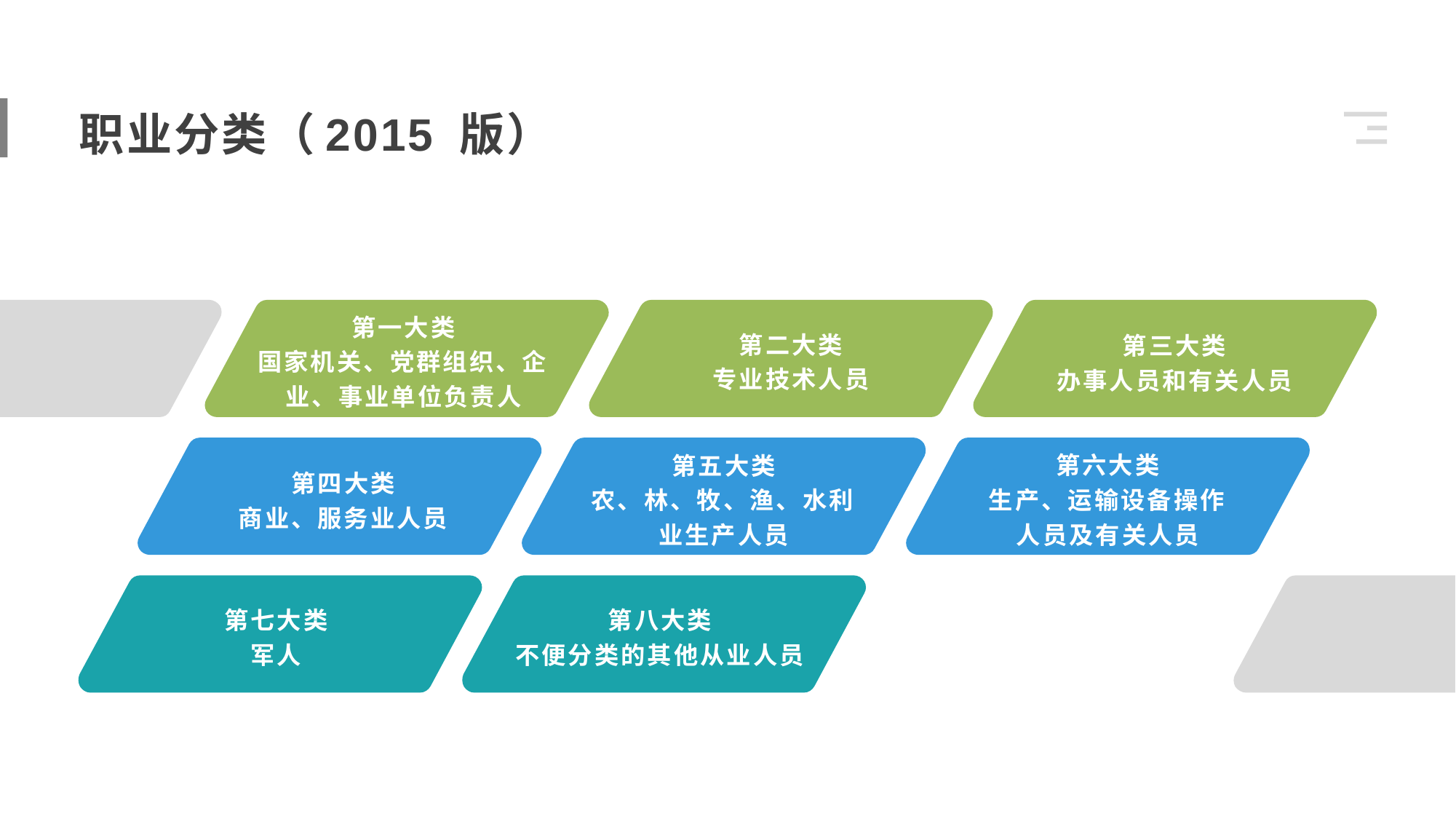

职业分类（2015 版）

第一大类
国家机关、党群组织、企业、事业单位负责人
第二大类
专业技术人员
第三大类
办事人员和有关人员

第六大类
生产、运输设备操作人员及有关人员
第五大类
农、林、牧、渔、水利业生产人员
第四大类
商业、服务业人员

第七大类
军人
第八大类
不便分类的其他从业人员